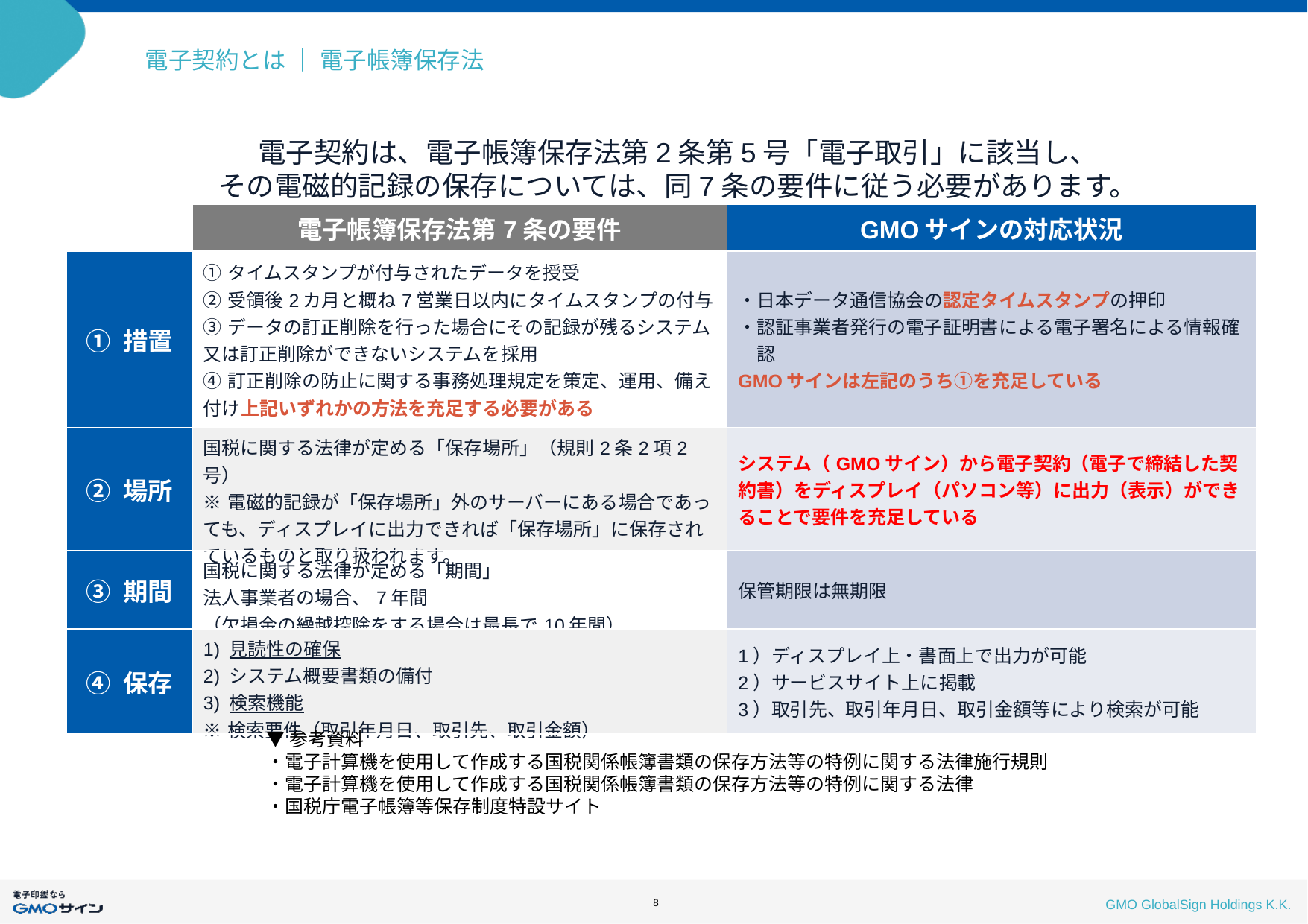

電子契約とは ｜ 電子帳簿保存法
電子契約は、電子帳簿保存法第2条第5号「電子取引」に該当し、
その電磁的記録の保存については、同7条の要件に従う必要があります。
|  | 電子帳簿保存法第7条の要件 | GMOサインの対応状況 |
| --- | --- | --- |
| ① 措置 | ①タイムスタンプが付与されたデータを授受 ②受領後2カ月と概ね7営業日以内にタイムスタンプの付与 ③データの訂正削除を行った場合にその記録が残るシステム又は訂正削除ができないシステムを採用 ④訂正削除の防止に関する事務処理規定を策定、運用、備え付け上記いずれかの方法を充足する必要がある | ・日本データ通信協会の認定タイムスタンプの押印 ・認証事業者発行の電子証明書による電子署名による情報確 　認 GMOサインは左記のうち①を充足している |
| ② 場所 | 国税に関する法律が定める「保存場所」（規則2条2項2号） ※電磁的記録が「保存場所」外のサーバーにある場合であっても、ディスプレイに出力できれば「保存場所」に保存されているものと取り扱われます。 | システム（GMOサイン）から電子契約（電子で締結した契約書）をディスプレイ（パソコン等）に出力（表示）ができることで要件を充足している |
| ③ 期間 | 国税に関する法律が定める「期間」 法人事業者の場合、7年間 （欠損金の繰越控除をする場合は最長で10年間） | 保管期限は無期限 |
| ④ 保存 | 1) 見読性の確保 2) システム概要書類の備付 3) 検索機能 ※検索要件（取引年月日、取引先、取引金額） | 1）ディスプレイ上・書面上で出力が可能 2）サービスサイト上に掲載 3）取引先、取引年月日、取引金額等により検索が可能 |
▼参考資料
・電子計算機を使用して作成する国税関係帳簿書類の保存方法等の特例に関する法律施行規則
・電子計算機を使用して作成する国税関係帳簿書類の保存方法等の特例に関する法律
・国税庁電子帳簿等保存制度特設サイト
8